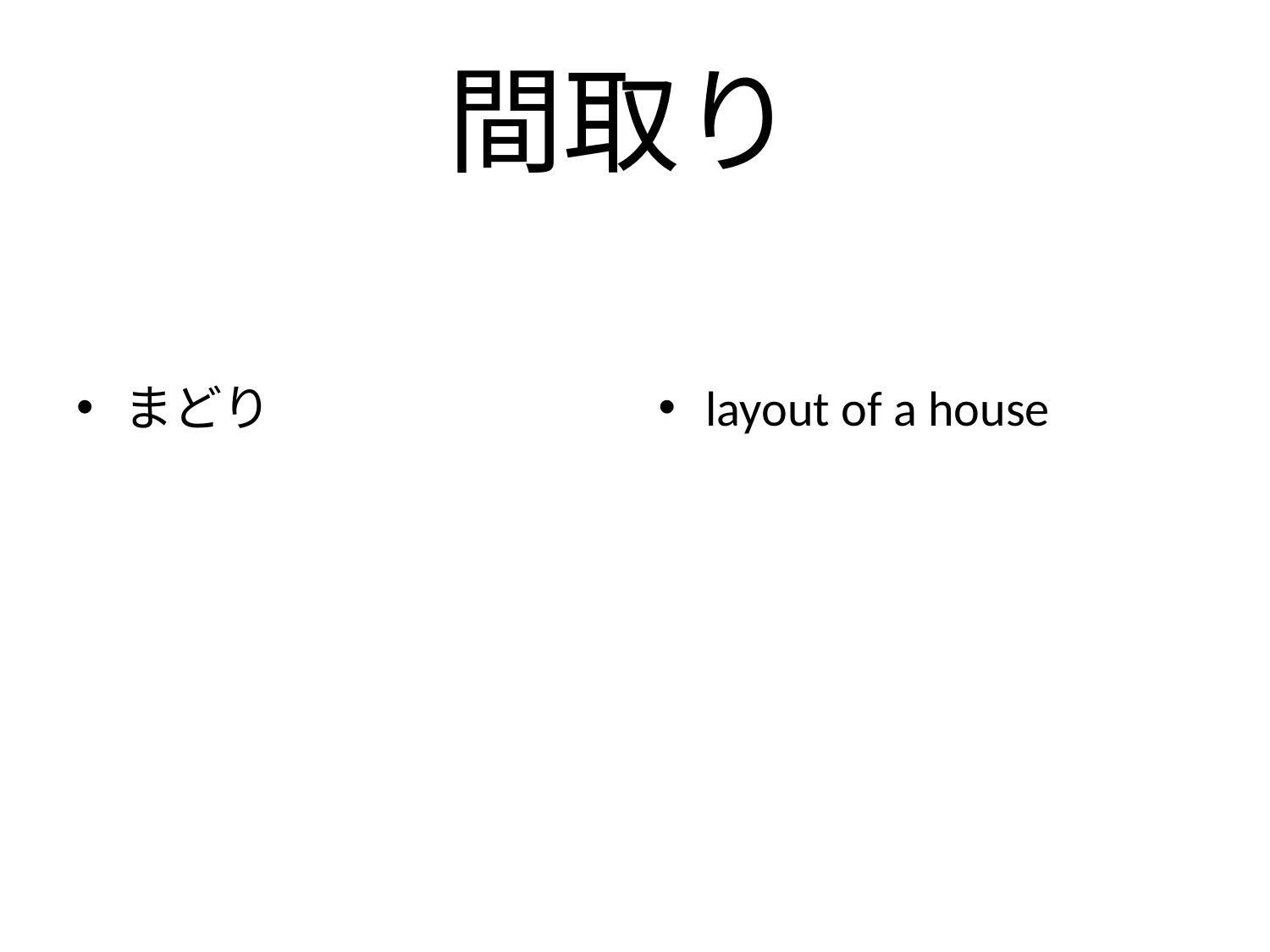

# 間取り
まどり
layout of a house